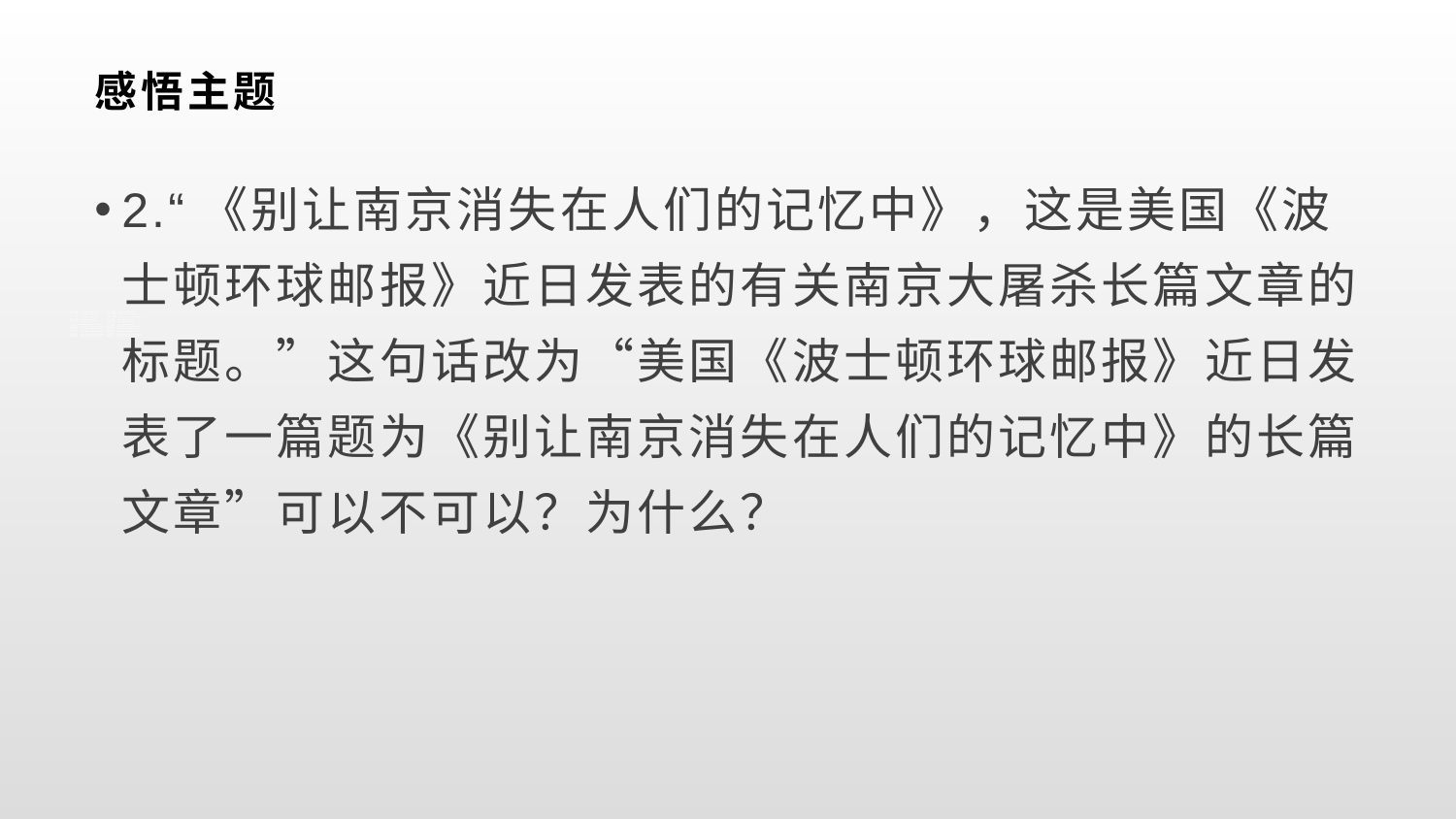

# 感悟主题
2.“《别让南京消失在人们的记忆中》，这是美国《波士顿环球邮报》近日发表的有关南京大屠杀长篇文章的标题。”这句话改为“美国《波士顿环球邮报》近日发表了一篇题为《别让南京消失在人们的记忆中》的长篇文章”可以不可以？为什么？